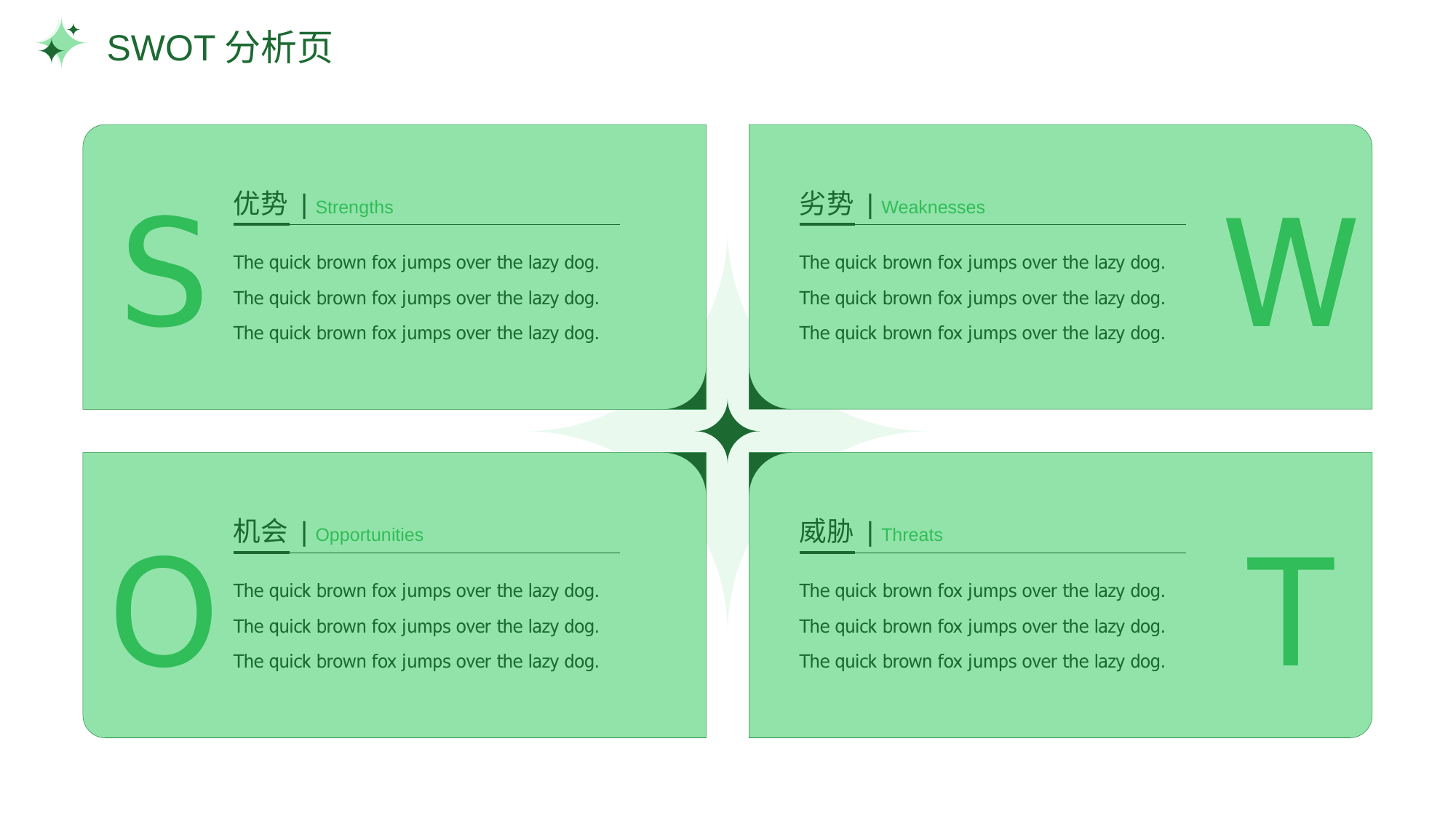

# SWOT分析页

优势 | Strengths
劣势 | Weaknesses
S
W

The quick brown fox jumps over the lazy dog.
The quick brown fox jumps over the lazy dog.
The quick brown fox jumps over the lazy dog.

The quick brown fox jumps over the lazy dog.
The quick brown fox jumps over the lazy dog.
The quick brown fox jumps over the lazy dog.

机会 | Opportunities
威胁 | Threats
O
T
The quick brown fox jumps over the lazy dog.
The quick brown fox jumps over the lazy dog.
The quick brown fox jumps over the lazy dog.

The quick brown fox jumps over the lazy dog.
The quick brown fox jumps over the lazy dog.
The quick brown fox jumps over the lazy dog.